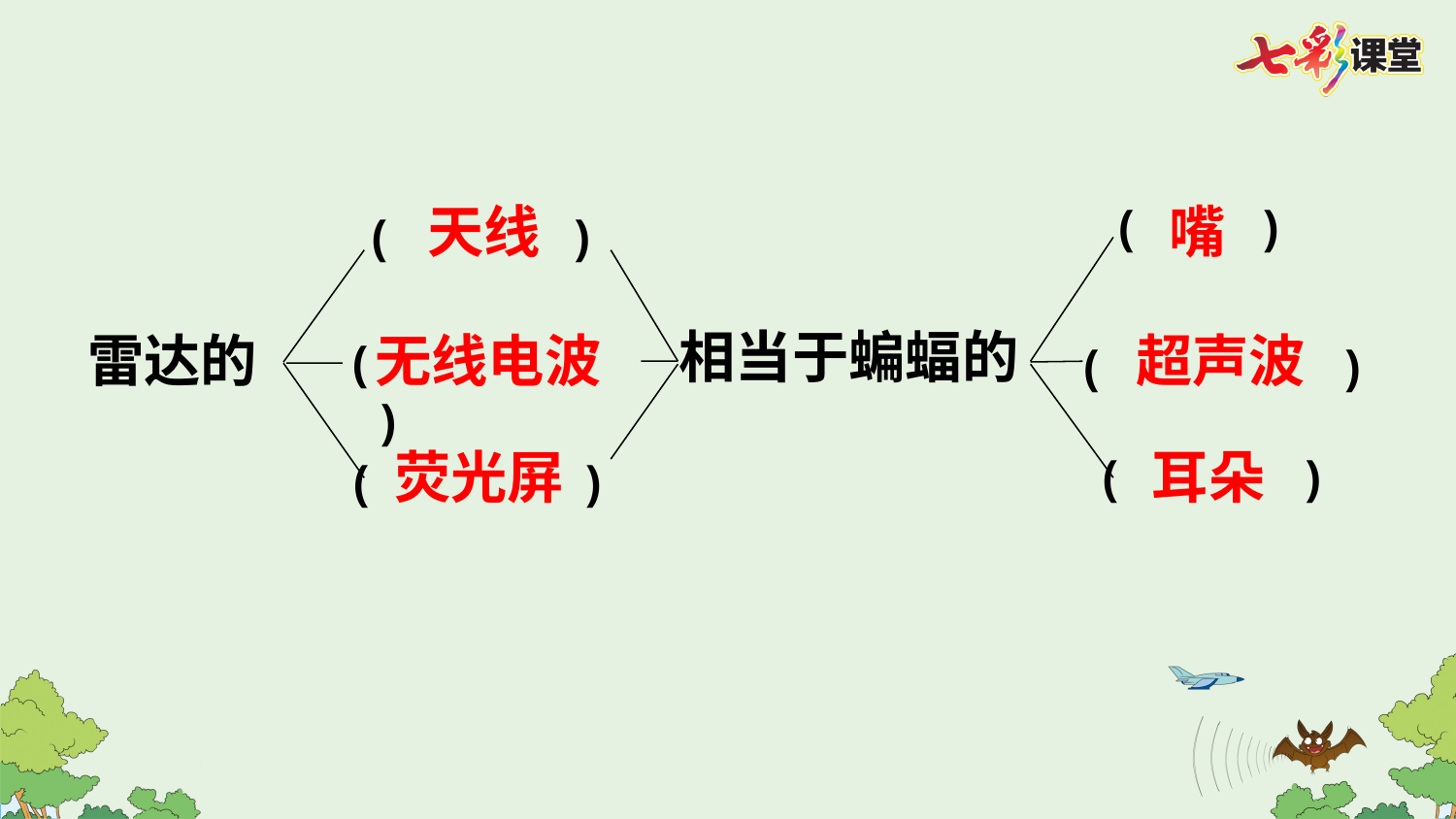

(    )
天线
嘴
(      )

相当于蝙蝠的
无线电波
 超声波
雷达的
(          )
(        )

荧光屏
耳朵
(      )
(       )